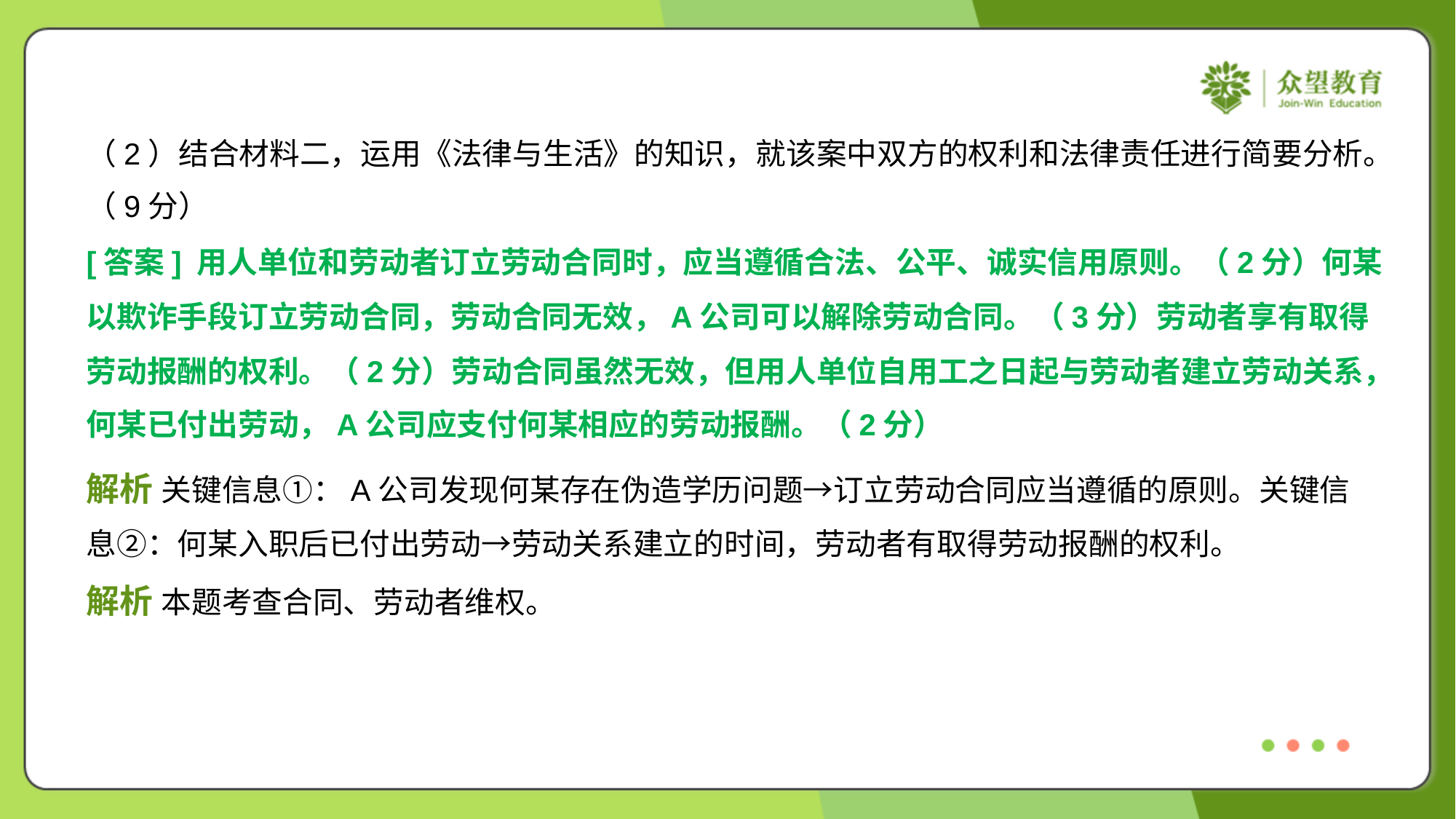

（2）结合材料二，运用《法律与生活》的知识，就该案中双方的权利和法律责任进行简要分析。
（9分）
[答案] 用人单位和劳动者订立劳动合同时，应当遵循合法、公平、诚实信用原则。（2分）何某
以欺诈手段订立劳动合同，劳动合同无效，A公司可以解除劳动合同。（3分）劳动者享有取得
劳动报酬的权利。（2分）劳动合同虽然无效，但用人单位自用工之日起与劳动者建立劳动关系，
何某已付出劳动，A公司应支付何某相应的劳动报酬。（2分）
解析 关键信息①：A公司发现何某存在伪造学历问题→订立劳动合同应当遵循的原则。关键信
息②：何某入职后已付出劳动→劳动关系建立的时间，劳动者有取得劳动报酬的权利。
解析 本题考查合同、劳动者维权。